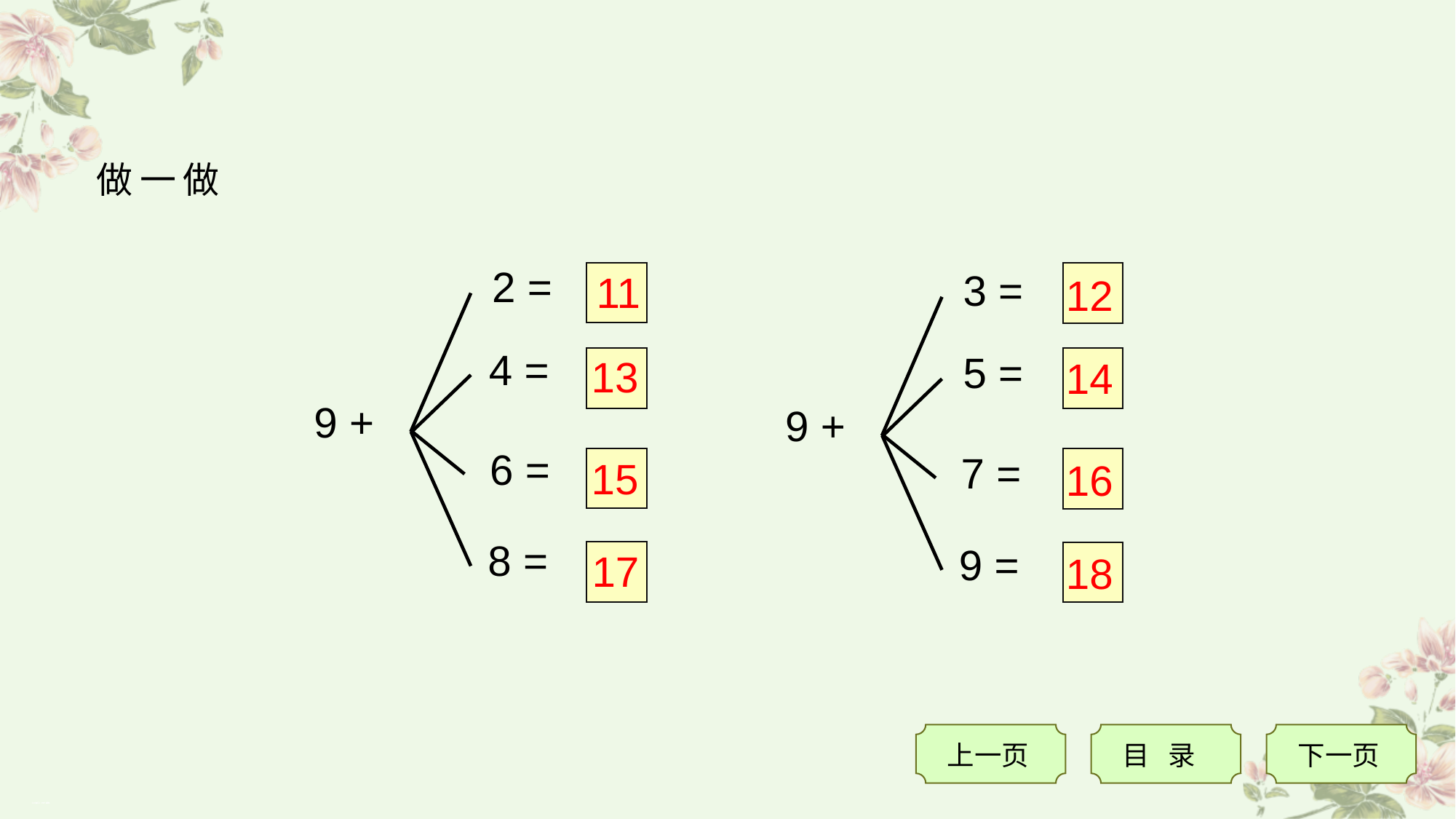

《9加几》PPT课件
《9加几》PPT课件
 做一做
2 =
4 =
9 +
6 =
8 =
3 =
5 =
9 +
7 =
9 =
11

12
13
14

15
16

17
18

上一页

目   录

下一页
《9加几》PPT课件
《9加几》PPT课件